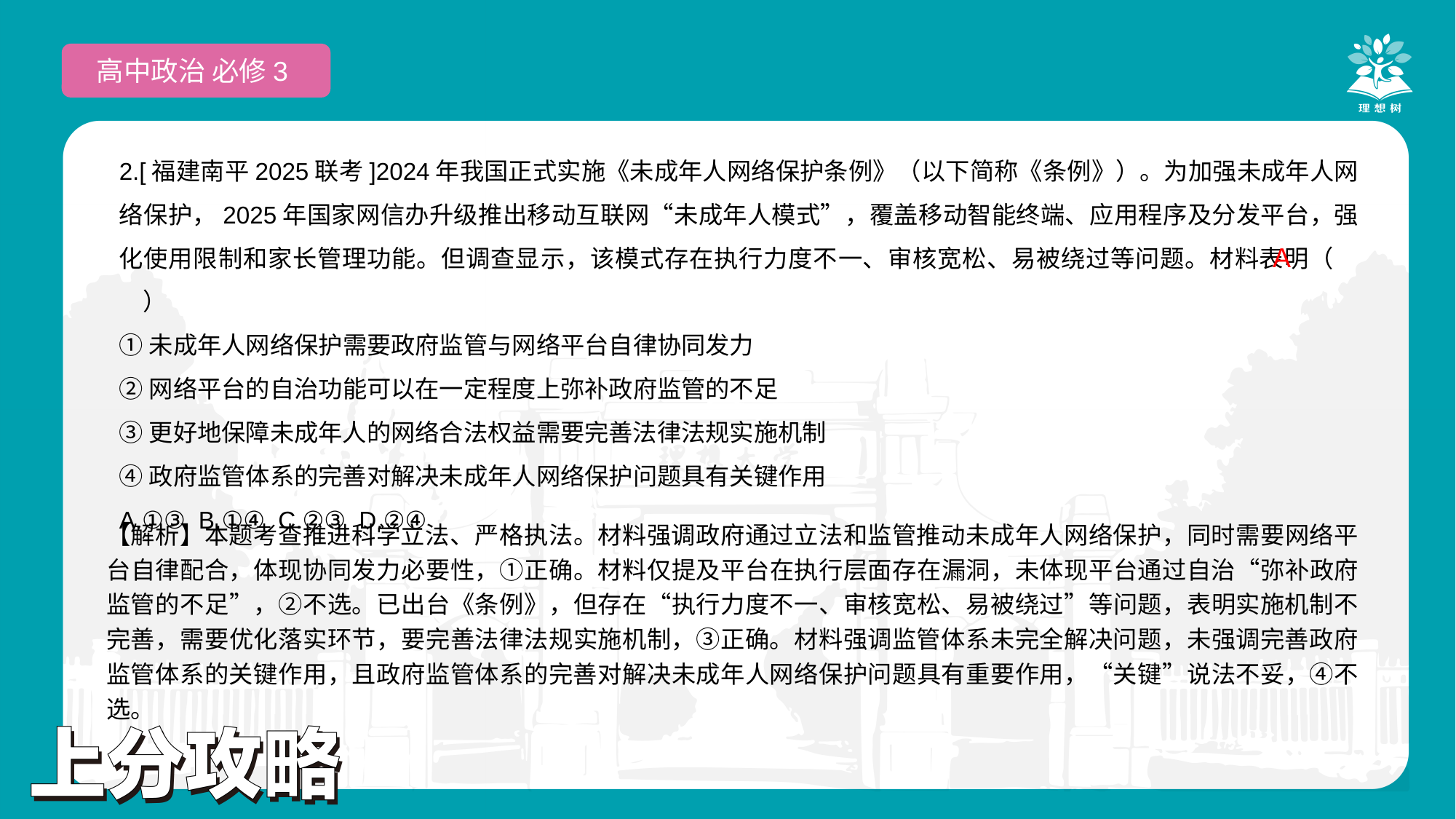

高中政治 必修3
2.[福建南平2025联考]2024年我国正式实施《未成年人网络保护条例》（以下简称《条例》）。为加强未成年人网络保护，2025年国家网信办升级推出移动互联网“未成年人模式”，覆盖移动智能终端、应用程序及分发平台，强化使用限制和家长管理功能。但调查显示，该模式存在执行力度不一、审核宽松、易被绕过等问题。材料表明（　　）
①未成年人网络保护需要政府监管与网络平台自律协同发力
②网络平台的自治功能可以在一定程度上弥补政府监管的不足
③更好地保障未成年人的网络合法权益需要完善法律法规实施机制
④政府监管体系的完善对解决未成年人网络保护问题具有关键作用
A.①③  B.①④  C.②③  D.②④
A
【解析】本题考查推进科学立法、严格执法。材料强调政府通过立法和监管推动未成年人网络保护，同时需要网络平台自律配合，体现协同发力必要性，①正确。材料仅提及平台在执行层面存在漏洞，未体现平台通过自治“弥补政府监管的不足”，②不选。已出台《条例》，但存在“执行力度不一、审核宽松、易被绕过”等问题，表明实施机制不完善，需要优化落实环节，要完善法律法规实施机制，③正确。材料强调监管体系未完全解决问题，未强调完善政府监管体系的关键作用，且政府监管体系的完善对解决未成年人网络保护问题具有重要作用，“关键”说法不妥，④不选。